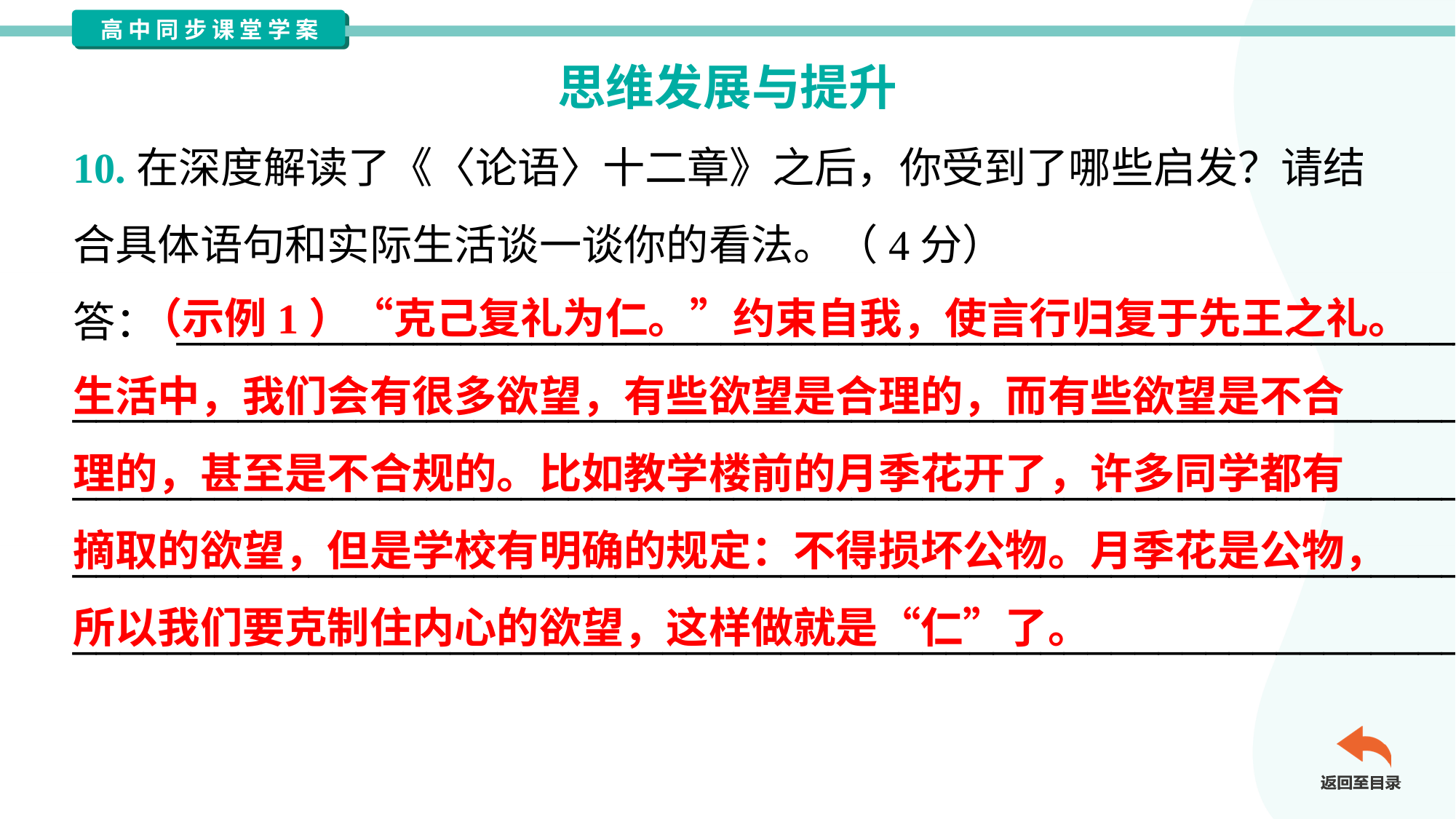

思维发展与提升
10.在深度解读了《〈论语〉十二章》之后，你受到了哪些启发？请结
合具体语句和实际生活谈一谈你的看法。（4分）
答： ________________________________________________________
_____________________________________________________________
_____________________________________________________________
_____________________________________________________________
_____________________________________________________________
      （示例1）“克己复礼为仁。”约束自我，使言行归复于先王之礼。
生活中，我们会有很多欲望，有些欲望是合理的，而有些欲望是不合
理的，甚至是不合规的。比如教学楼前的月季花开了，许多同学都有
摘取的欲望，但是学校有明确的规定：不得损坏公物。月季花是公物，
所以我们要克制住内心的欲望，这样做就是“仁”了。